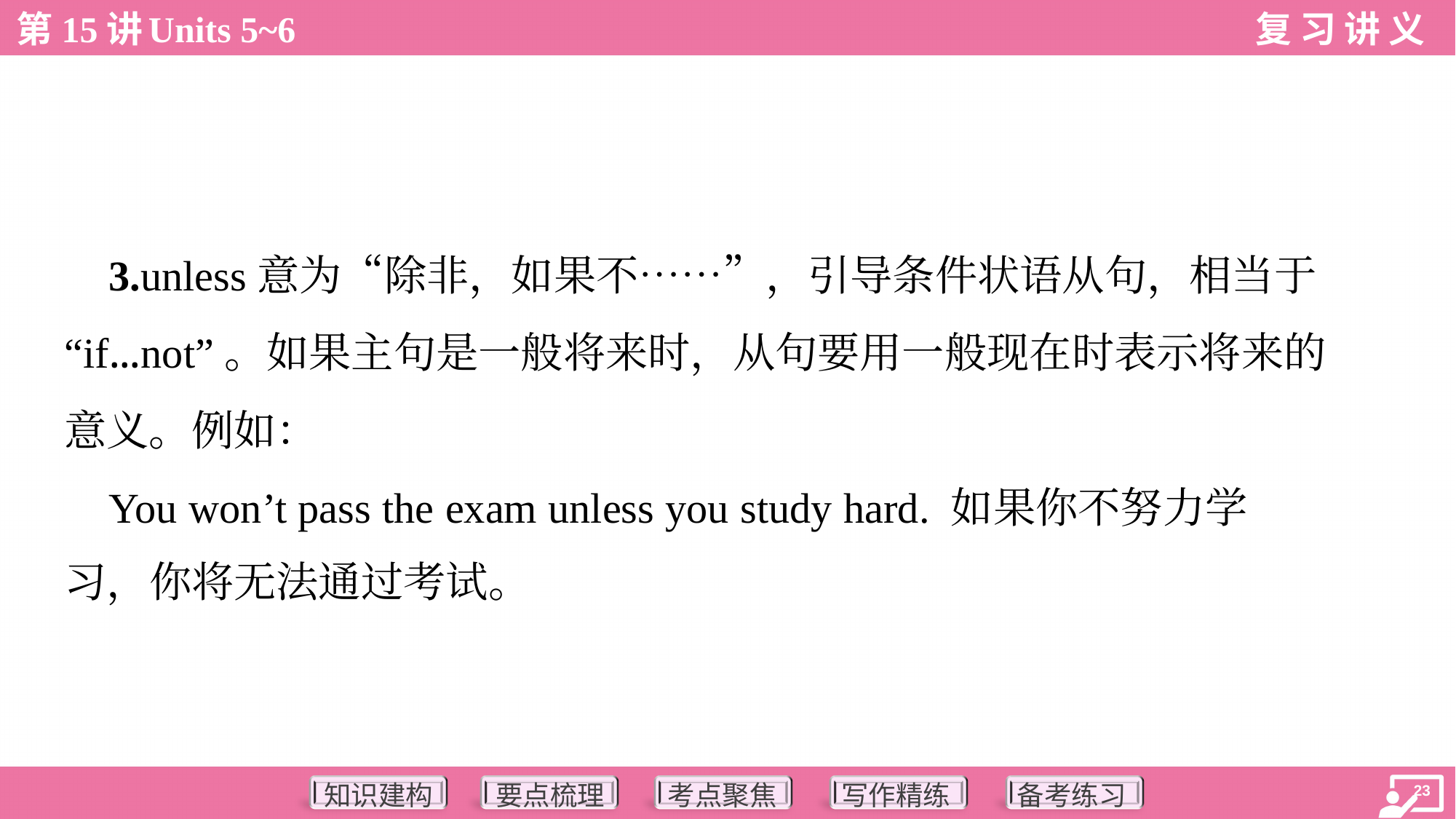

3.unless意为“除非，如果不……”，引导条件状语从句，相当于
“if...not”。如果主句是一般将来时，从句要用一般现在时表示将来的
意义。例如：
    You won’t pass the exam unless you study hard. 如果你不努力学
习，你将无法通过考试。